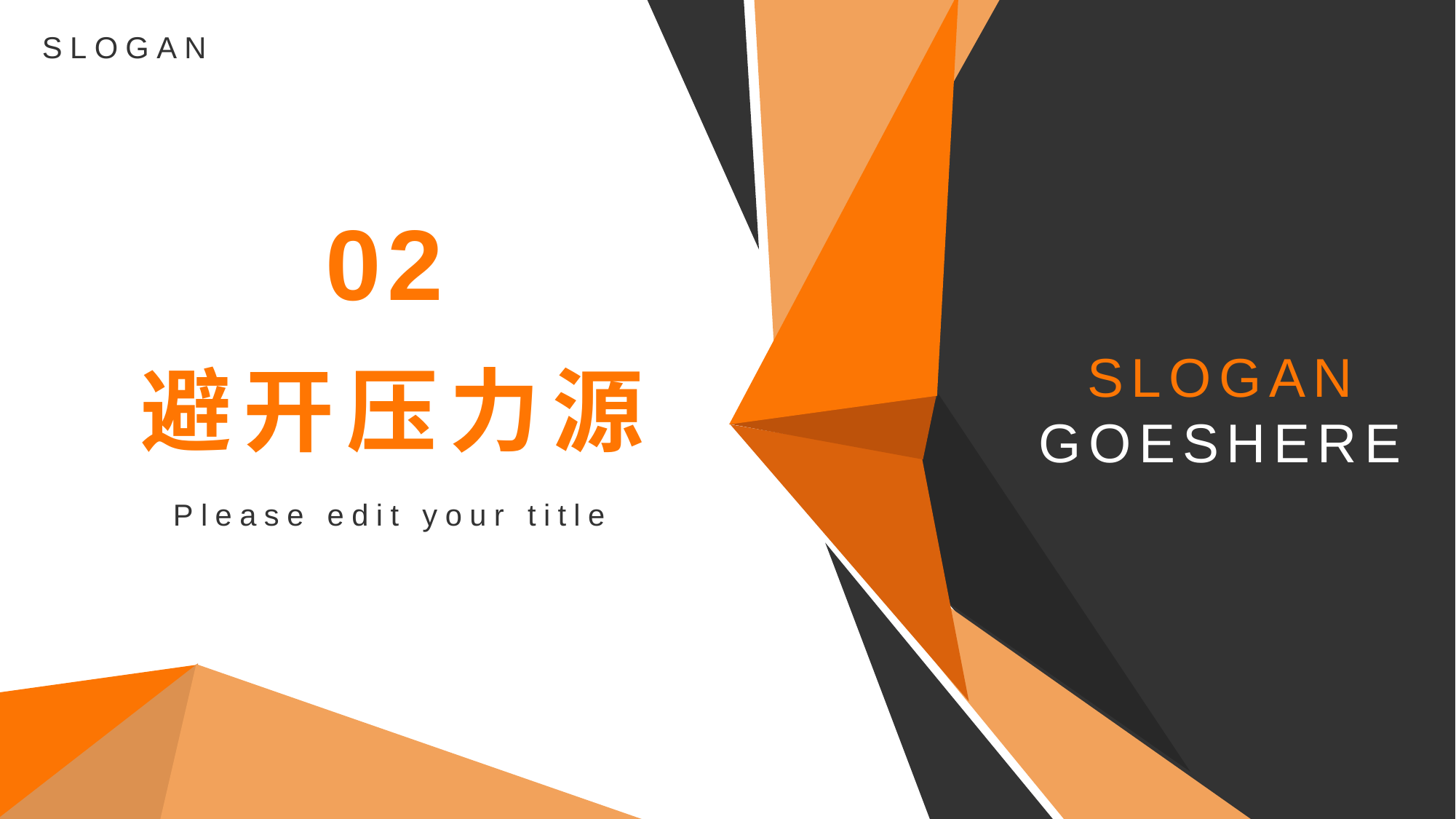

SLOGAN
02
SLOGAN
GOESHERE
避开压力源

Please edit your title